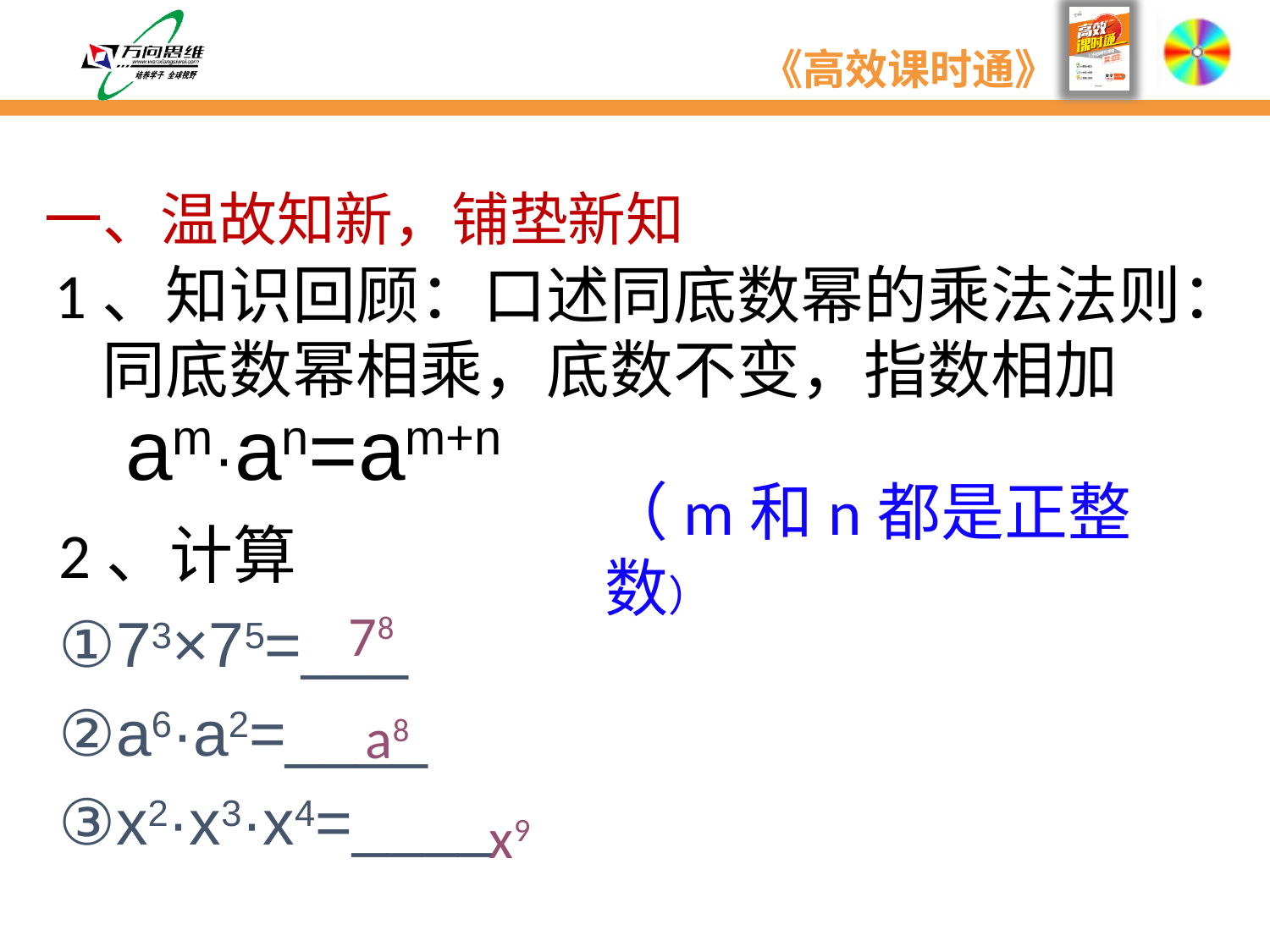

一、温故知新，铺垫新知
1、知识回顾：口述同底数幂的乘法法则：
同底数幂相乘，底数不变，指数相加am·an=am+n
（m和n都是正整数）
2、计算
73×75=___
a6·a2=____
x2·x3·x4=____

78
a8
x9